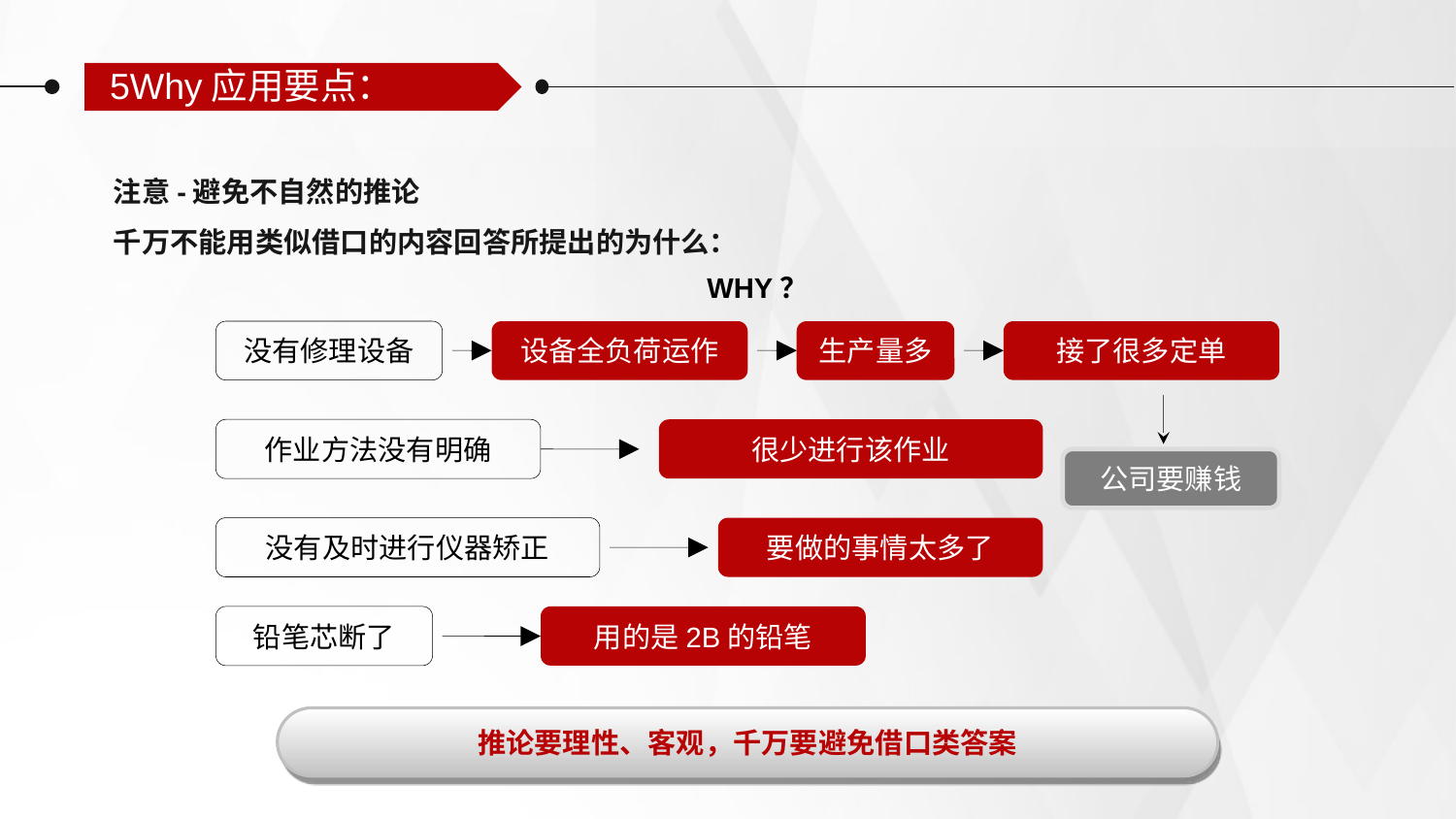

5Why应用要点：

注意-避免不自然的推论
千万不能用类似借口的内容回答所提出的为什么：

WHY？
没有修理设备
设备全负荷运作
生产量多
接了很多定单

作业方法没有明确
很少进行该作业

公司要赚钱
没有及时进行仪器矫正
要做的事情太多了

铅笔芯断了
用的是2B的铅笔

推论要理性、客观，千万要避免借口类答案